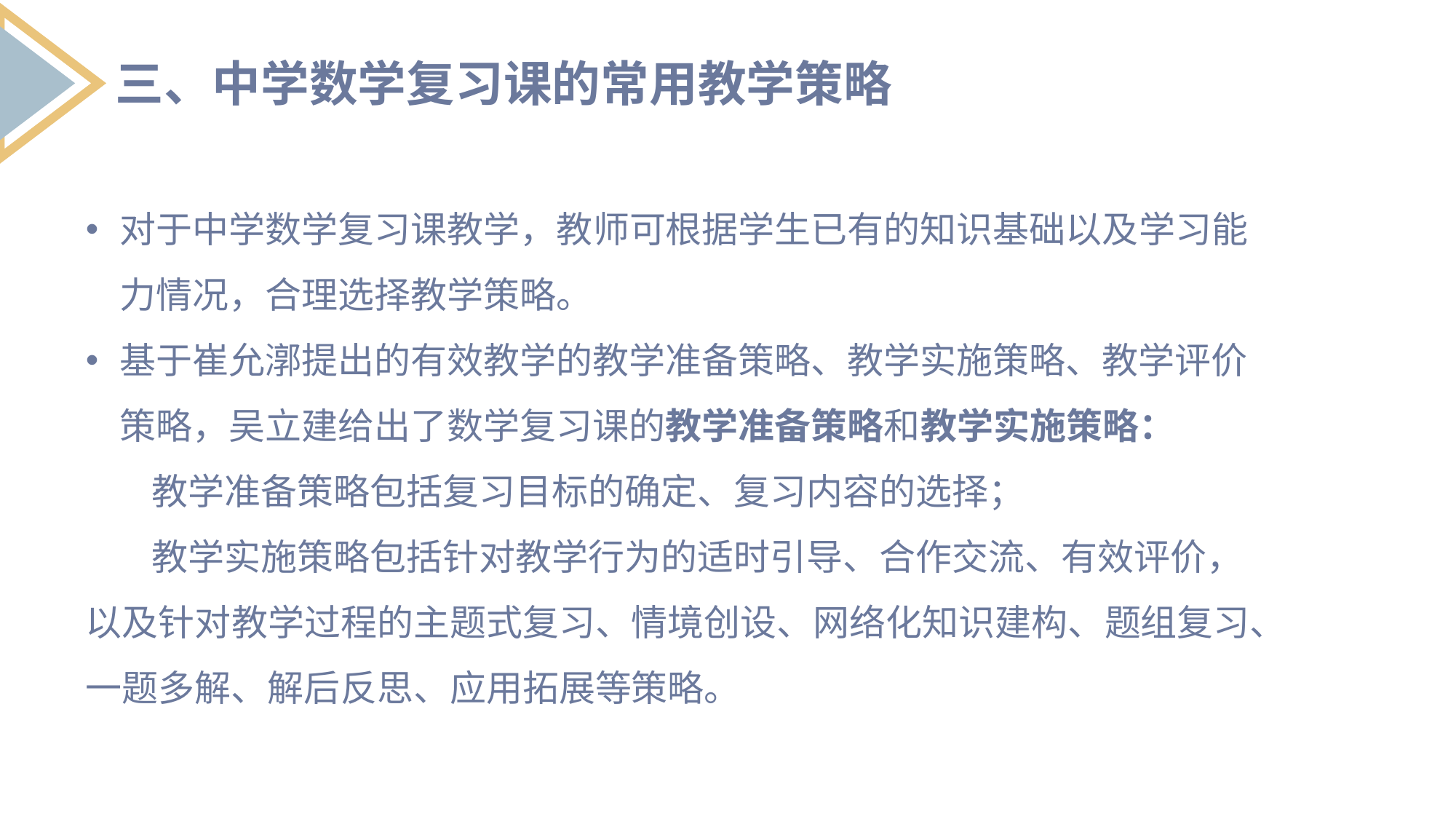

三、中学数学复习课的常用教学策略
对于中学数学复习课教学，教师可根据学生已有的知识基础以及学习能力情况，合理选择教学策略。
基于崔允漷提出的有效教学的教学准备策略、教学实施策略、教学评价策略，吴立建给出了数学复习课的教学准备策略和教学实施策略：
       教学准备策略包括复习目标的确定、复习内容的选择；
       教学实施策略包括针对教学行为的适时引导、合作交流、有效评价，以及针对教学过程的主题式复习、情境创设、网络化知识建构、题组复习、一题多解、解后反思、应用拓展等策略。